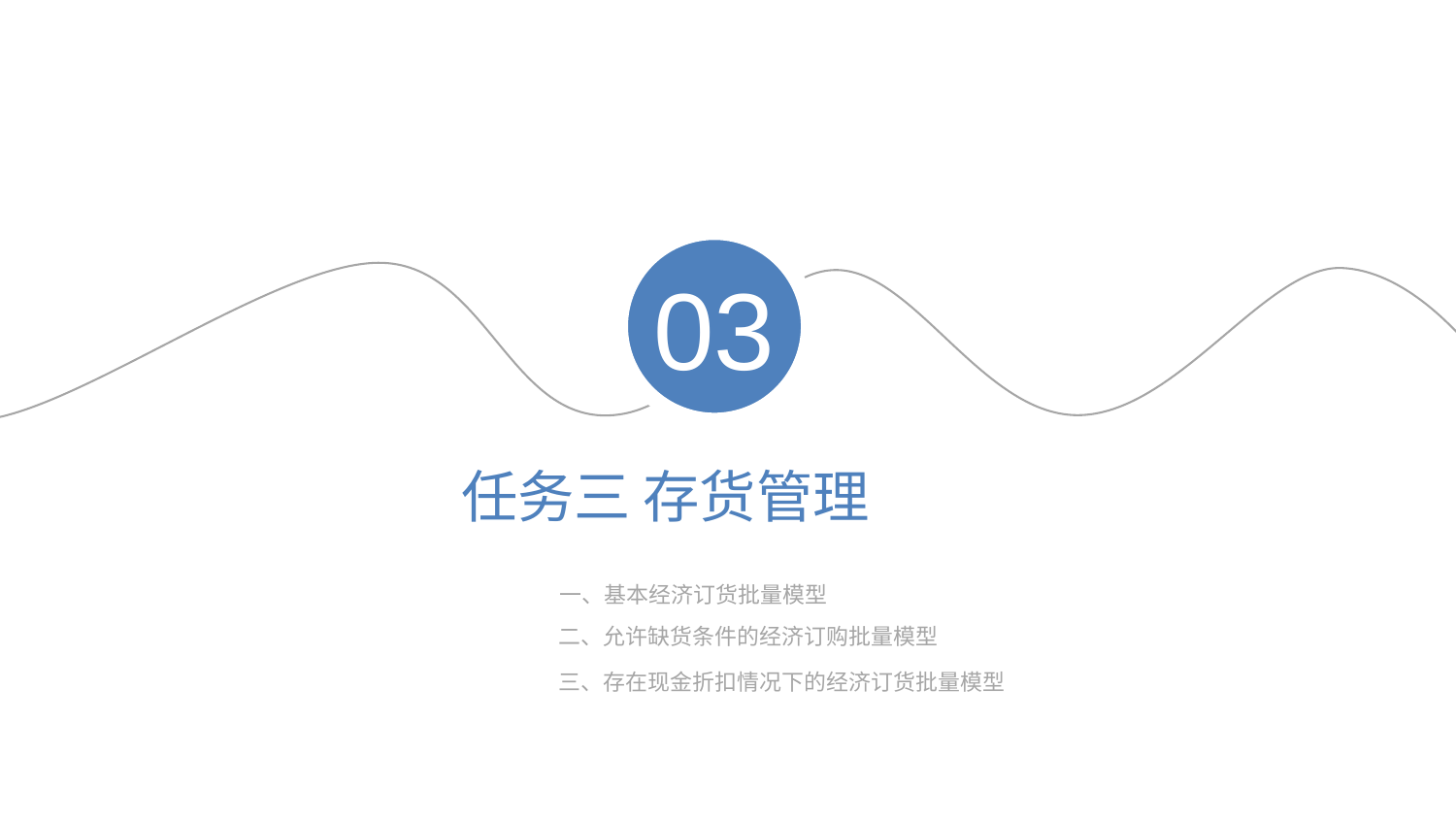

03

任务三 存货管理
一、基本经济订货批量模型
二、允许缺货条件的经济订购批量模型
三、存在现金折扣情况下的经济订货批量模型